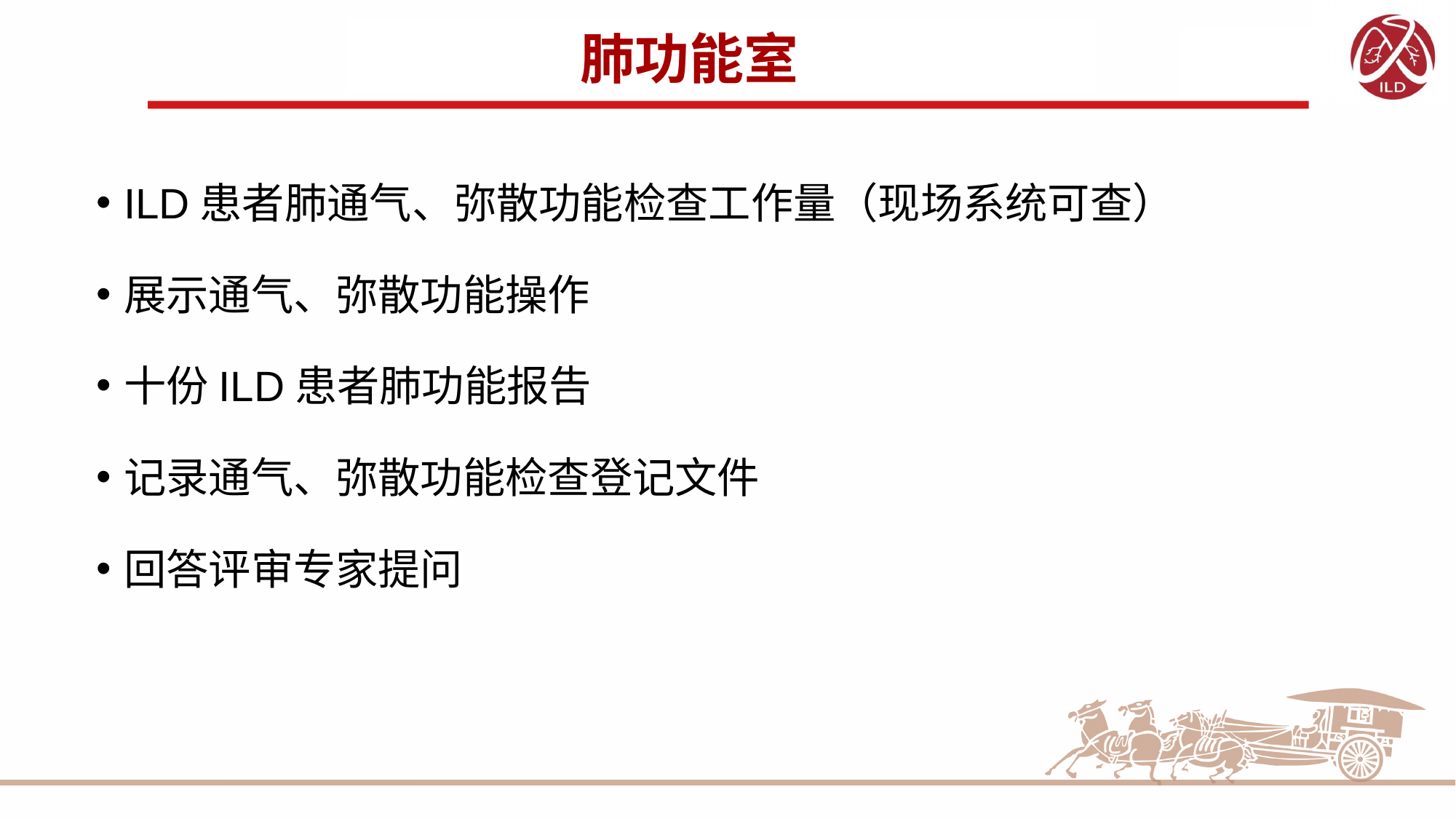

# 肺功能室
ILD患者肺通气、弥散功能检查工作量（现场系统可查）
展示通气、弥散功能操作
十份ILD患者肺功能报告
记录通气、弥散功能检查登记文件
回答评审专家提问